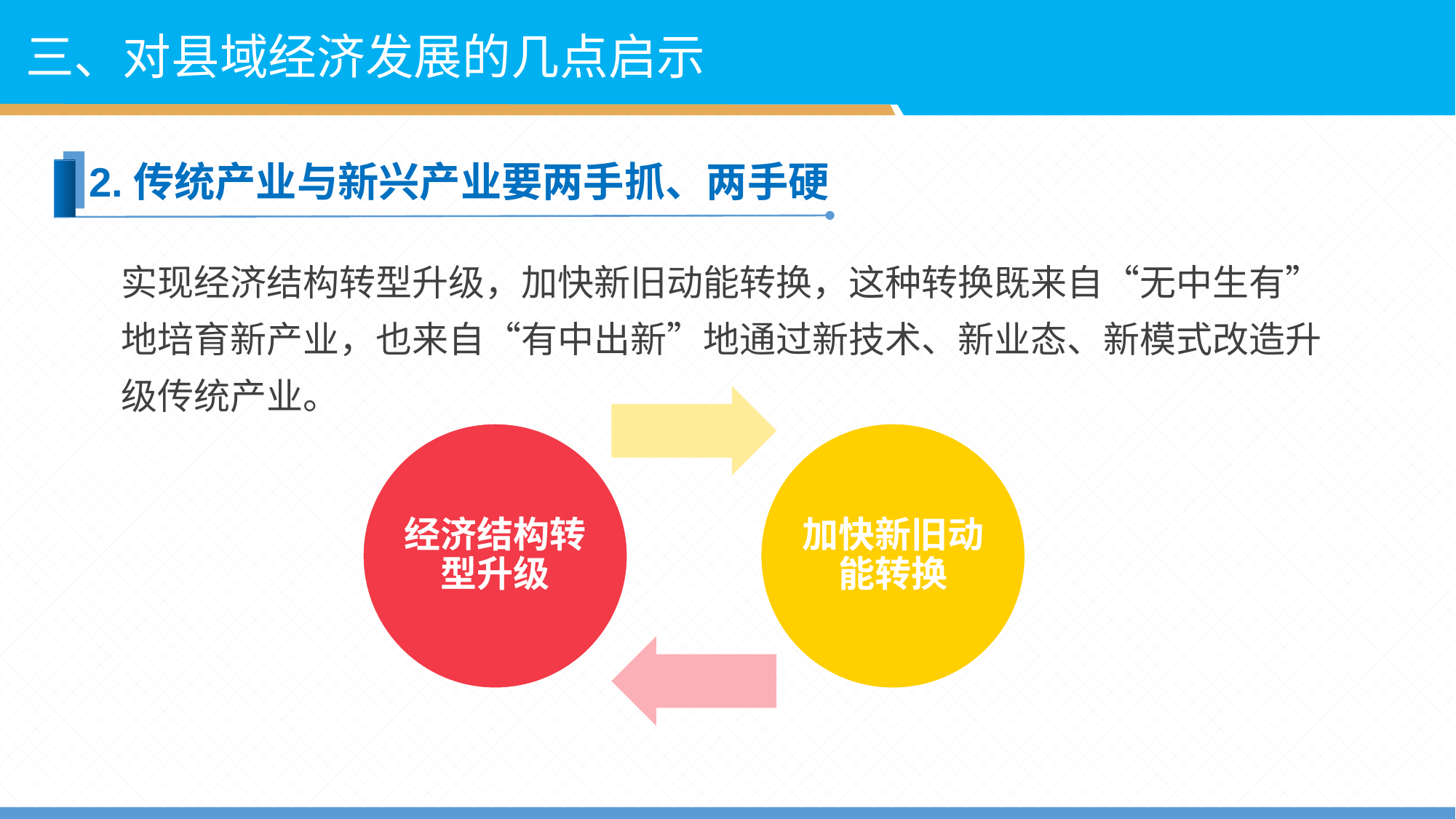

三、对县域经济发展的几点启示

2.传统产业与新兴产业要两手抓、两手硬

实现经济结构转型升级，加快新旧动能转换，这种转换既来自“无中生有”地培育新产业，也来自“有中出新”地通过新技术、新业态、新模式改造升级传统产业。

经济结构转型升级
加快新旧动能转换